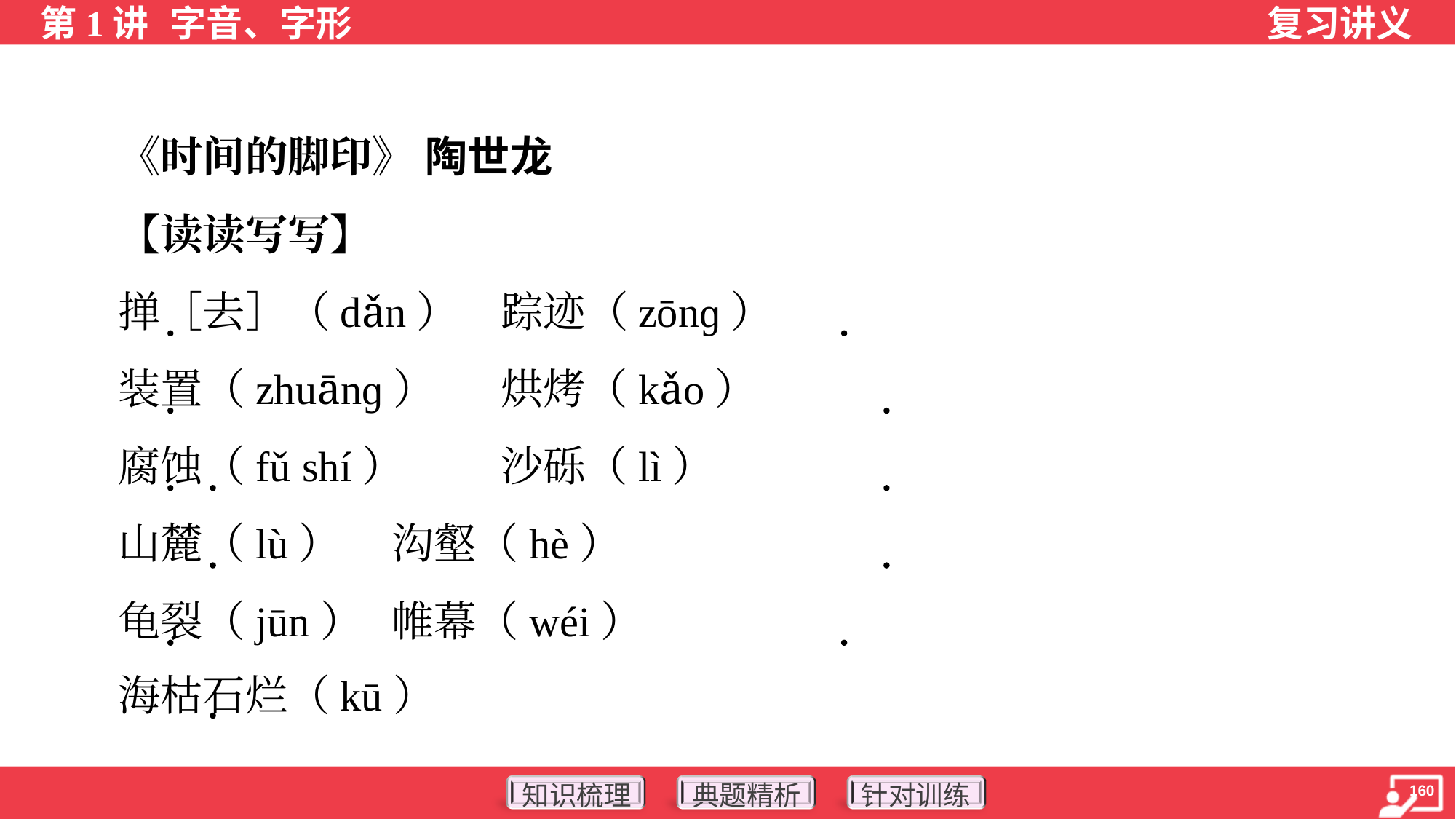

《时间的脚印》 陶世龙
    【读读写写】
    掸［去］（dǎn）	踪迹（zōnɡ）
    装置（zhuānɡ）	烘烤（kǎo）
    腐蚀（fǔ shí）	沙砾（lì）
    山麓（lù）	沟壑（hè）
    龟裂（jūn）	帷幕（wéi）
    海枯石烂（kū）